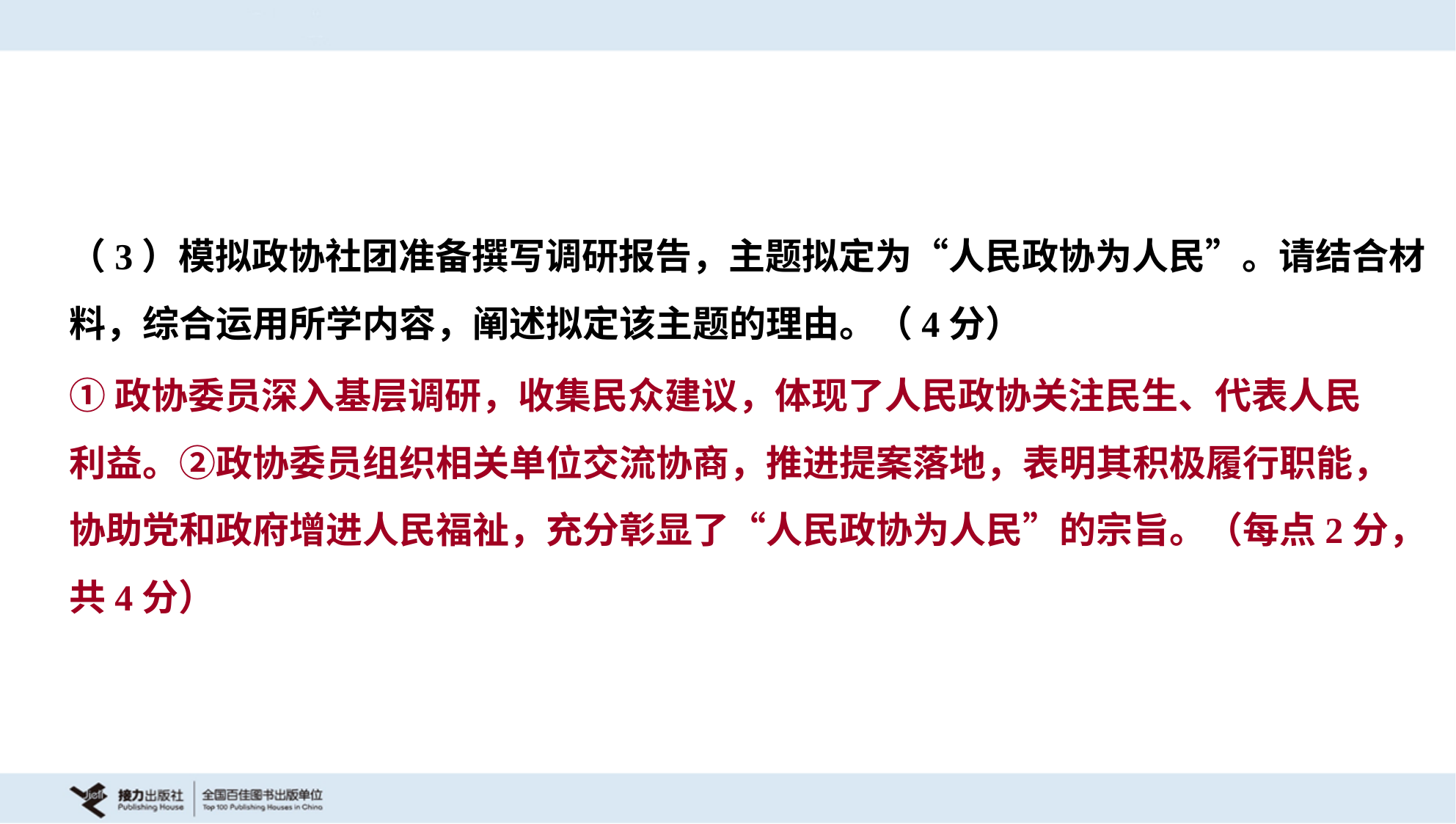

（3）模拟政协社团准备撰写调研报告，主题拟定为“人民政协为人民”。请结合材
料，综合运用所学内容，阐述拟定该主题的理由。（4分）
①政协委员深入基层调研，收集民众建议，体现了人民政协关注民生、代表人民
利益。②政协委员组织相关单位交流协商，推进提案落地，表明其积极履行职能，
协助党和政府增进人民福祉，充分彰显了“人民政协为人民”的宗旨。（每点2分，
共4分）